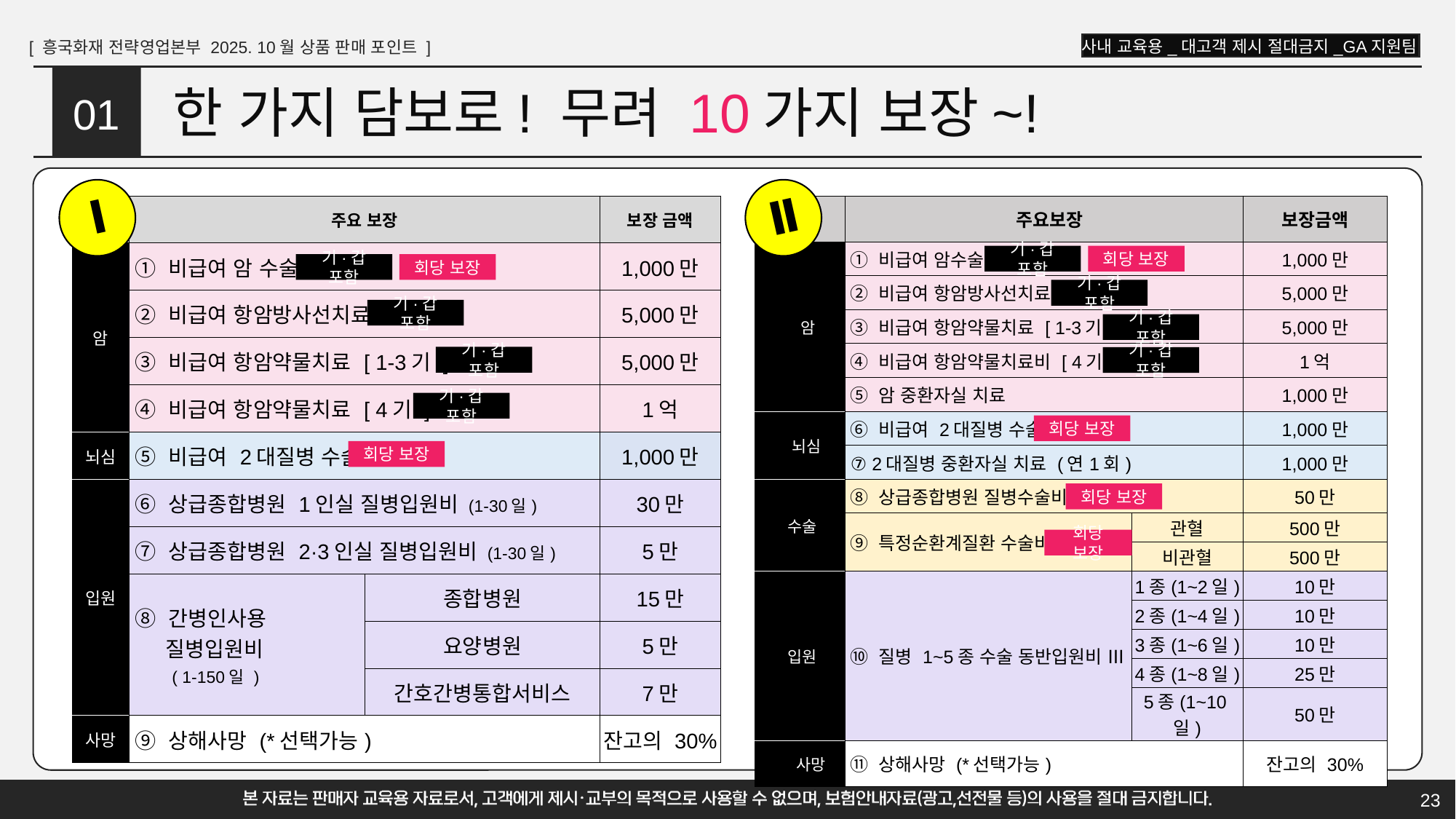

# 한 가지 담보로! 무려 10가지 보장~!
01

Ⅰ
Ⅱ
| 구분 | 주요보장 |  | 보장금액 |
| --- | --- | --- | --- |
| 암 | ① 비급여 암수술 |  | 1,000만 |
|  | ② 비급여 항암방사선치료 |  | 5,000만 |
|  | ③ 비급여 항암약물치료 [ 1-3기 ] |  | 5,000만 |
|  | ④ 비급여 항암약물치료비 [ 4기 ] |  | 1억 |
|  | ⑤ 암 중환자실 치료 |  | 1,000만 |
| 뇌심 | ⑥ 비급여 2대질병 수술 |  | 1,000만 |
|  | ⑦ 2대질병 중환자실 치료 (연1회) |  | 1,000만 |
| 수술 | ⑧ 상급종합병원 질병수술비 |  | 50만 |
|  | ⑨ 특정순환계질환 수술비 | 관혈 | 500만 |
|  |  | 비관혈 | 500만 |
| 입원 | ⑩ 질병 1~5종 수술 동반입원비 Ⅲ | 1종(1~2일) | 10만 |
|  |  | 2종(1~4일) | 10만 |
|  |  | 3종(1~6일) | 10만 |
|  |  | 4종(1~8일) | 25만 |
|  |  | 5종(1~10일) | 50만 |
| 사망 | ⑪ 상해사망 (\*선택가능) |  | 잔고의 30% |
| 구분 | 주요 보장 |  | 보장 금액 |
| --- | --- | --- | --- |
| 암 | ① 비급여 암 수술 |  | 1,000만 |
|  | ② 비급여 항암방사선치료 |  | 5,000만 |
|  | ③ 비급여 항암약물치료 [ 1-3기 ] |  | 5,000만 |
|  | ④ 비급여 항암약물치료 [ 4기 ] |  | 1억 |
| 뇌심 | ⑤ 비급여 2대질병 수술 |  | 1,000만 |
| 입원 | ⑥ 상급종합병원 1인실 질병입원비 (1-30일) |  | 30만 |
|  | ⑦ 상급종합병원 2·3인실 질병입원비 (1-30일) |  | 5만 |
|  | ⑧ 간병인사용 질병입원비 ( 1-150일 ) | 종합병원 | 15만 |
|  |  | 요양병원 | 5만 |
|  |  | 간호간병통합서비스 | 7만 |
| 사망 | ⑨ 상해사망 (\*선택가능) |  | 잔고의 30% |
기·갑 포함
회당 보장
기·갑 포함
회당 보장
기·갑 포함
기·갑 포함
기·갑 포함
기·갑 포함
기·갑 포함
기·갑 포함
회당 보장
회당 보장
회당 보장
회당 보장
23